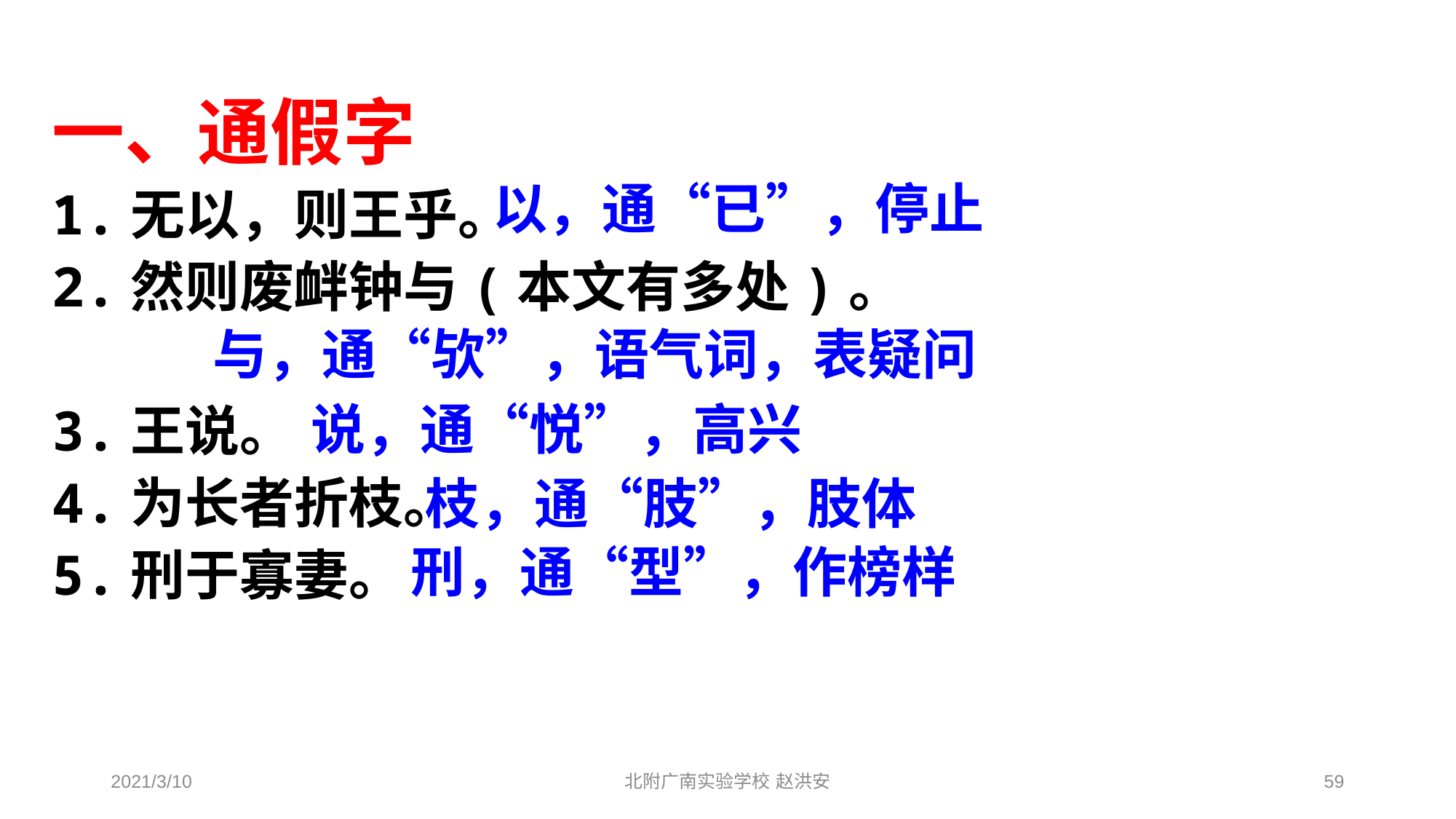

一、通假字
1.无以，则王乎。
2.然则废衅钟与(本文有多处)。

3.王说。
4.为长者折枝。
5.刑于寡妻。
以，通“已”，停止
与，通“欤”，语气词，表疑问
说，通“悦”，高兴
枝，通“肢”，肢体
刑，通“型”，作榜样
2021/3/10
北附广南实验学校 赵洪安
59